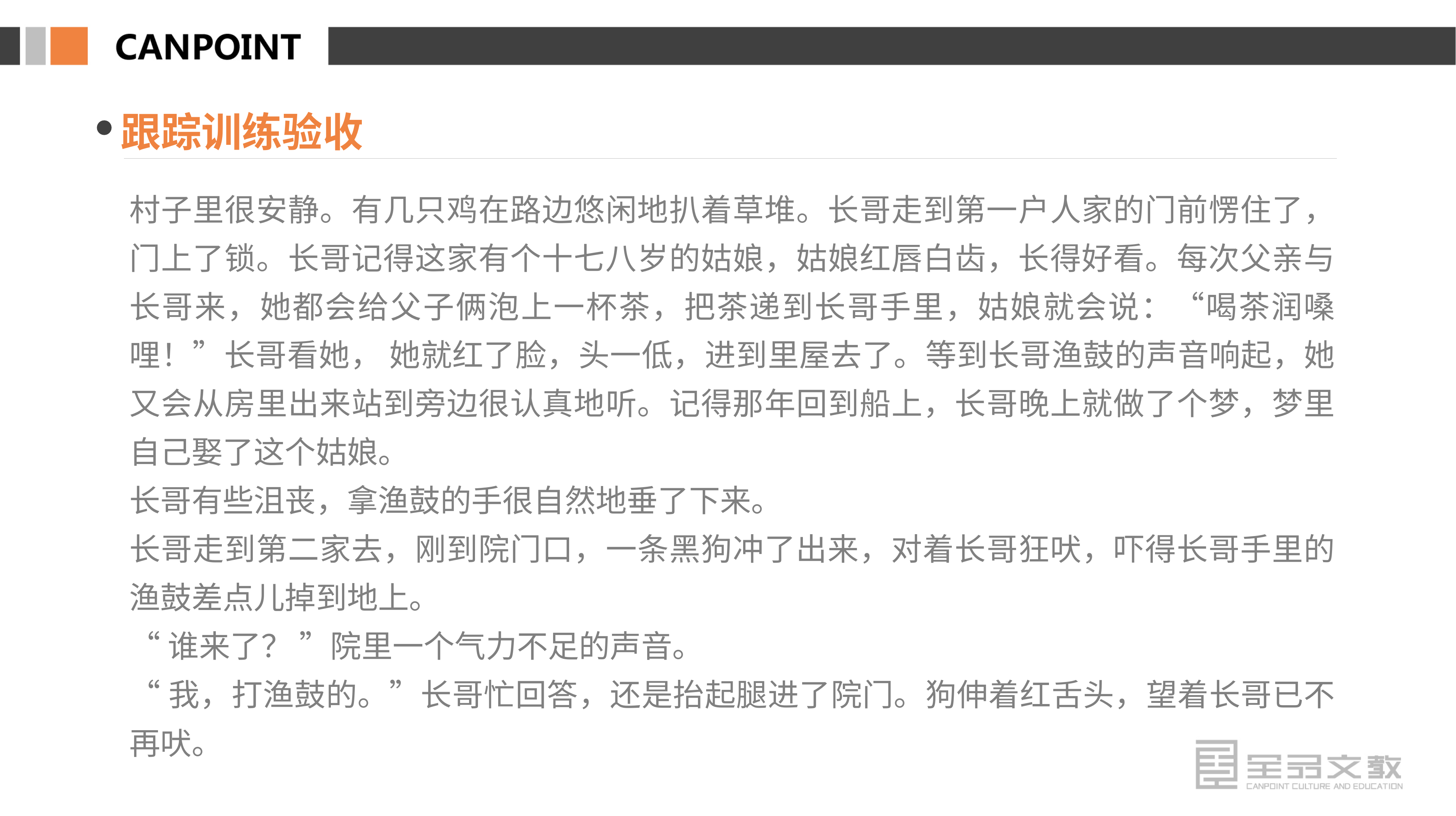

跟踪训练验收

村子里很安静。有几只鸡在路边悠闲地扒着草堆。长哥走到第一户人家的门前愣住了，门上了锁。长哥记得这家有个十七八岁的姑娘，姑娘红唇白齿，长得好看。每次父亲与长哥来，她都会给父子俩泡上一杯茶，把茶递到长哥手里，姑娘就会说：“喝茶润嗓哩！”长哥看她， 她就红了脸，头一低，进到里屋去了。等到长哥渔鼓的声音响起，她又会从房里出来站到旁边很认真地听。记得那年回到船上，长哥晚上就做了个梦，梦里自己娶了这个姑娘。
长哥有些沮丧，拿渔鼓的手很自然地垂了下来。
长哥走到第二家去，刚到院门口，一条黑狗冲了出来，对着长哥狂吠，吓得长哥手里的渔鼓差点儿掉到地上。
“谁来了？ ”院里一个气力不足的声音。
“我，打渔鼓的。”长哥忙回答，还是抬起腿进了院门。狗伸着红舌头，望着长哥已不再吠。